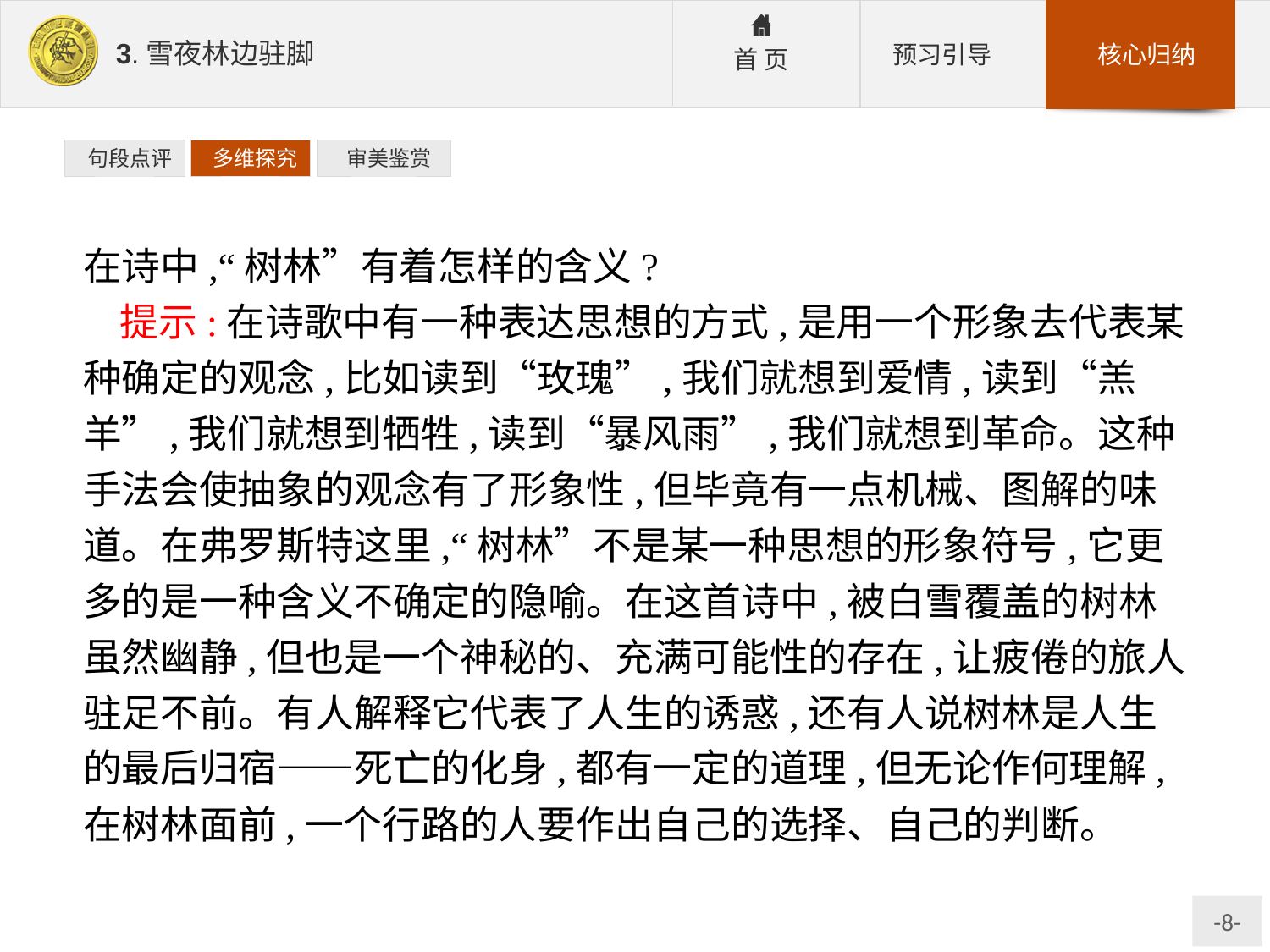

句段点评
 多维探究
 审美鉴赏
在诗中,“树林”有着怎样的含义?
提示:在诗歌中有一种表达思想的方式,是用一个形象去代表某种确定的观念,比如读到“玫瑰”,我们就想到爱情,读到“羔羊”,我们就想到牺牲,读到“暴风雨”,我们就想到革命。这种手法会使抽象的观念有了形象性,但毕竟有一点机械、图解的味道。在弗罗斯特这里,“树林”不是某一种思想的形象符号,它更多的是一种含义不确定的隐喻。在这首诗中,被白雪覆盖的树林虽然幽静,但也是一个神秘的、充满可能性的存在,让疲倦的旅人驻足不前。有人解释它代表了人生的诱惑,还有人说树林是人生的最后归宿——死亡的化身,都有一定的道理,但无论作何理解,在树林面前,一个行路的人要作出自己的选择、自己的判断。